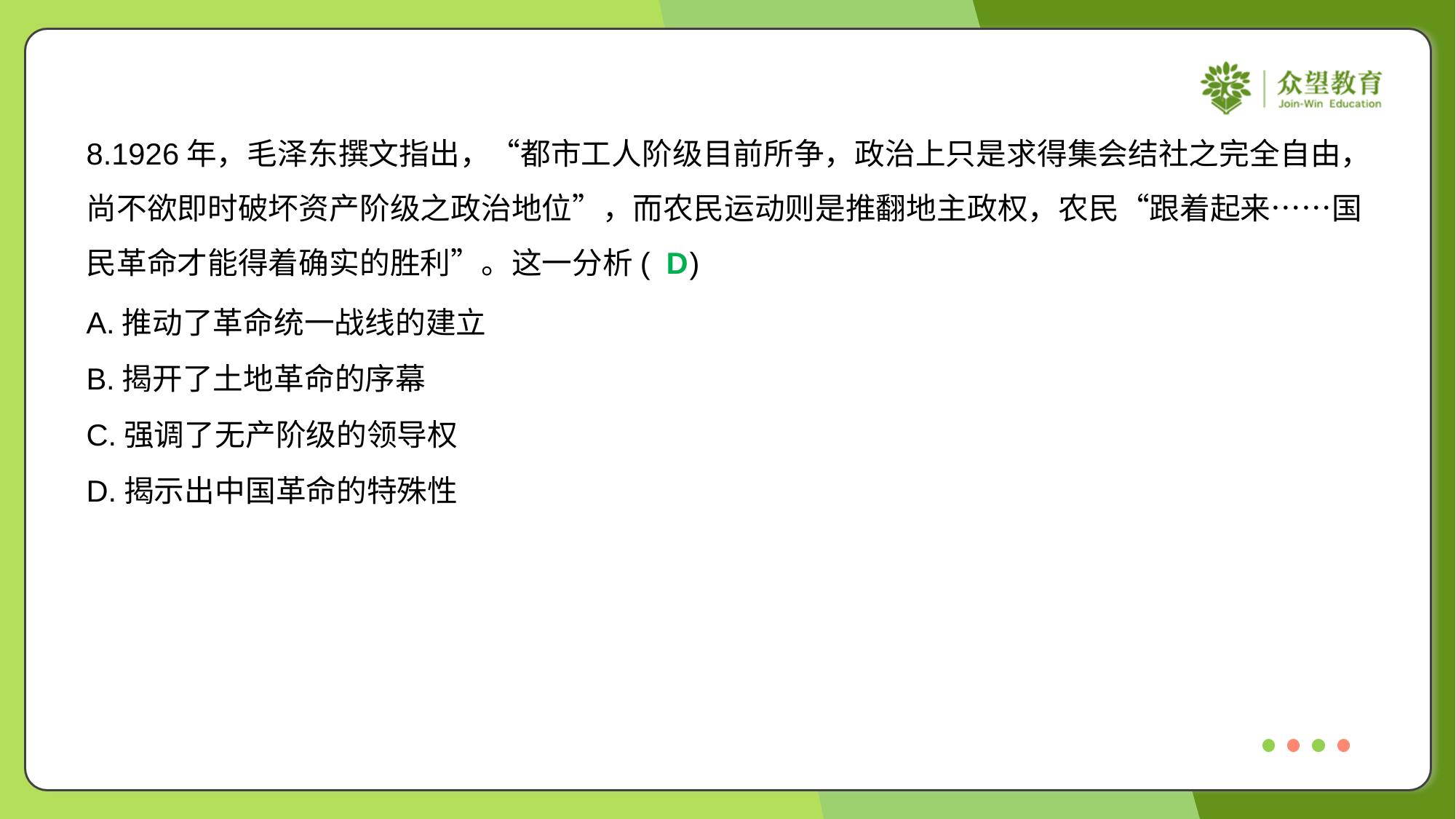

8.1926年，毛泽东撰文指出，“都市工人阶级目前所争，政治上只是求得集会结社之完全自由，
尚不欲即时破坏资产阶级之政治地位”，而农民运动则是推翻地主政权，农民“跟着起来……国
民革命才能得着确实的胜利”。这一分析(     )
D
A.推动了革命统一战线的建立
B.揭开了土地革命的序幕
C.强调了无产阶级的领导权
D.揭示出中国革命的特殊性